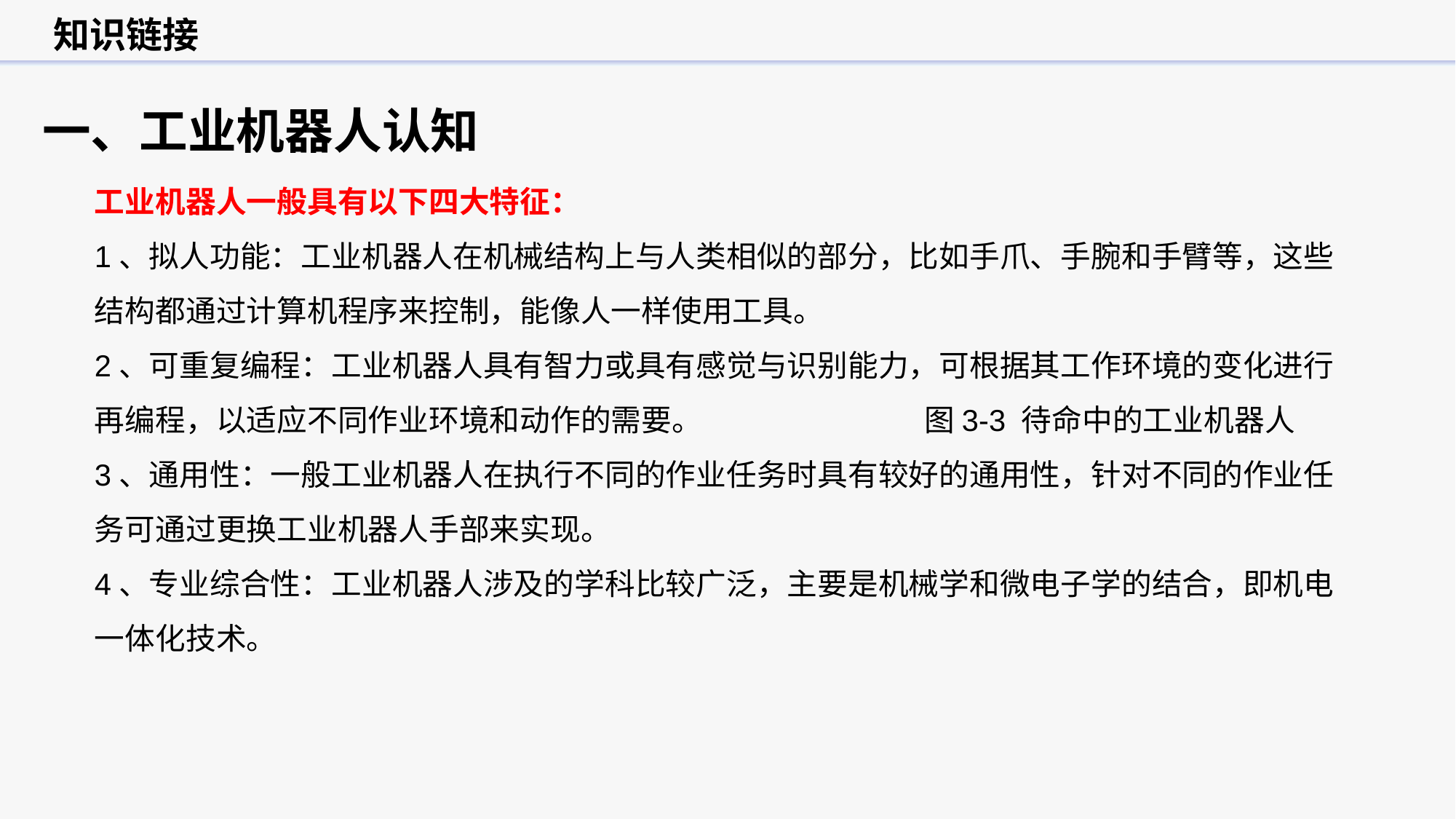

知识链接

一、工业机器人认知
工业机器人一般具有以下四大特征：
1、拟人功能：工业机器人在机械结构上与人类相似的部分，比如手爪、手腕和手臂等，这些结构都通过计算机程序来控制，能像人一样使用工具。
2、可重复编程：工业机器人具有智力或具有感觉与识别能力，可根据其工作环境的变化进行再编程，以适应不同作业环境和动作的需要。                                 图3-3 待命中的工业机器人
3、通用性：一般工业机器人在执行不同的作业任务时具有较好的通用性，针对不同的作业任务可通过更换工业机器人手部来实现。
4、专业综合性：工业机器人涉及的学科比较广泛，主要是机械学和微电子学的结合，即机电一体化技术。